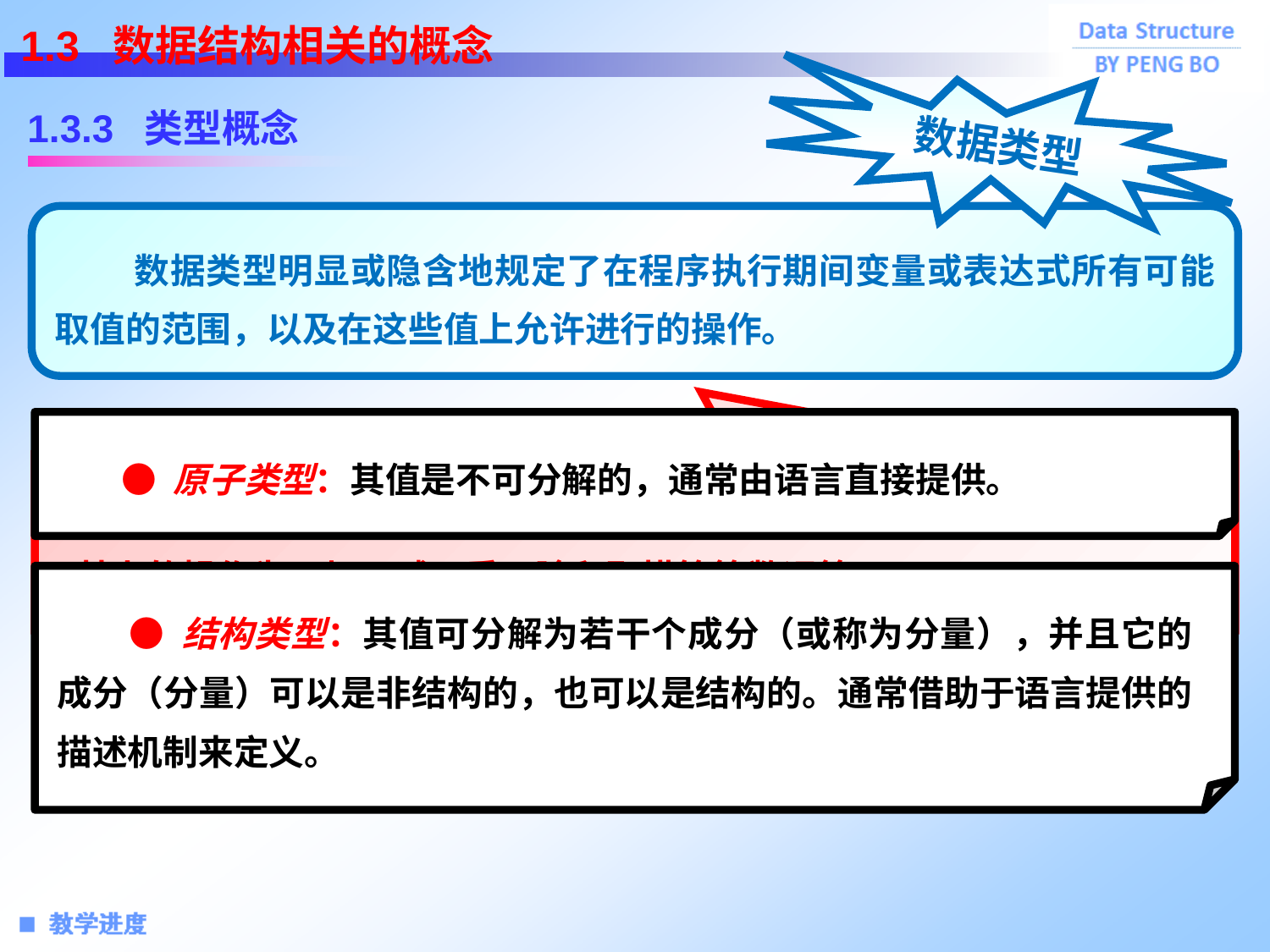

1.3  数据结构相关的概念

数据类型
1.3.3  类型概念

        数据类型明显或隐含地规定了在程序执行期间变量或表达式所有可能取值的范围，以及在这些值上允许进行的操作。

        ● 原子类型：其值是不可分解的，通常由语言直接提供。

        例如：C 语言中的 int 类型，其值集为某个区间上的整数，定义在其上的操作为：加、减、乘、除和取模等算数运算。

        ● 结构类型：其值可分解为若干个成分（或称为分量），并且它的成分（分量）可以是非结构的，也可以是结构的。通常借助于语言提供的描述机制来定义。